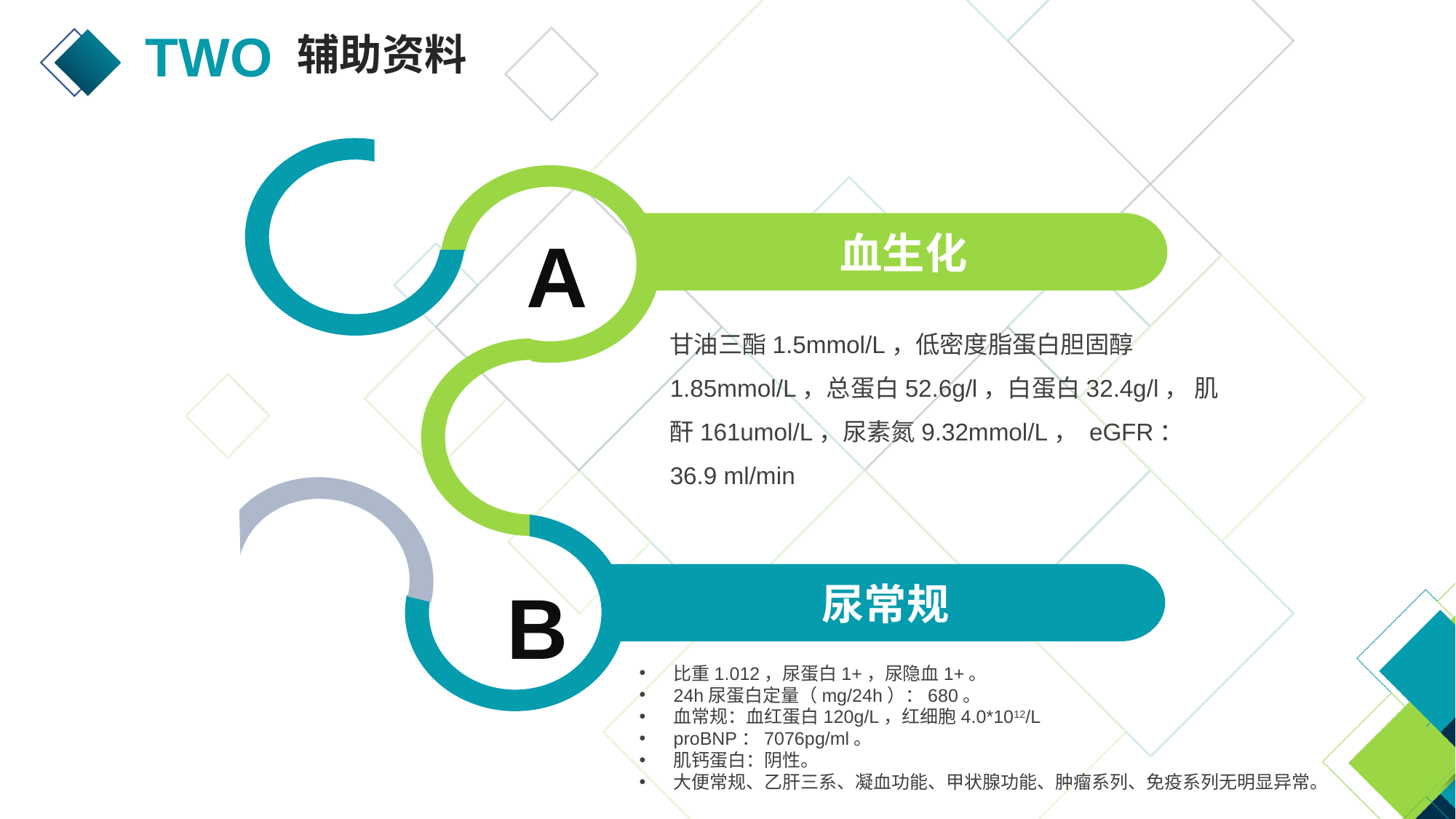

TWO
辅助资料

血生化
A
甘油三酯1.5mmol/L，低密度脂蛋白胆固醇1.85mmol/L，总蛋白52.6g/l，白蛋白32.4g/l， 肌酐161umol/L，尿素氮9.32mmol/L， eGFR：36.9 ml/min

尿常规
B
比重1.012，尿蛋白1+，尿隐血1+。
24h尿蛋白定量（mg/24h）：680。
血常规：血红蛋白120g/L，红细胞4.0*1012/L
proBNP：7076pg/ml。
肌钙蛋白：阴性。
大便常规、乙肝三系、凝血功能、甲状腺功能、肿瘤系列、免疫系列无明显异常。